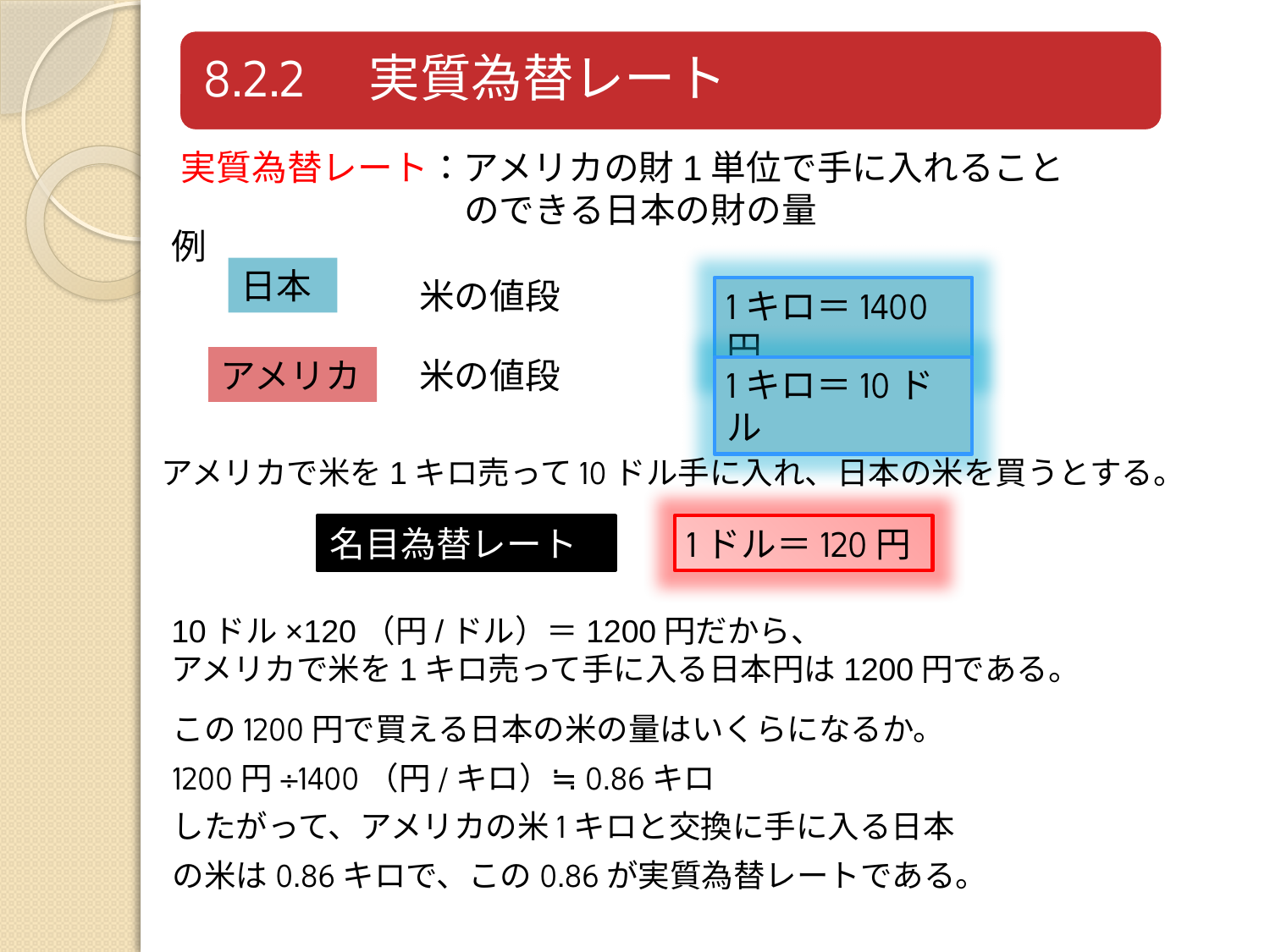

8.2.2　実質為替レート
実質為替レート：アメリカの財1単位で手に入れること
　　　　　　　　のできる日本の財の量

例
日本
米の値段
1キロ＝1400円
アメリカ
米の値段
1キロ＝10ドル
アメリカで米を1キロ売って10ドル手に入れ、日本の米を買うとする。
名目為替レート
1ドル＝120円
10ドル×120（円/ドル）＝1200円だから、
アメリカで米を1キロ売って手に入る日本円は1200円である。

この1200円で買える日本の米の量はいくらになるか。
1200円÷1400（円/キロ）≒0.86キロ
したがって、アメリカの米1キロと交換に手に入る日本
の米は0.86キロで、この0.86が実質為替レートである。